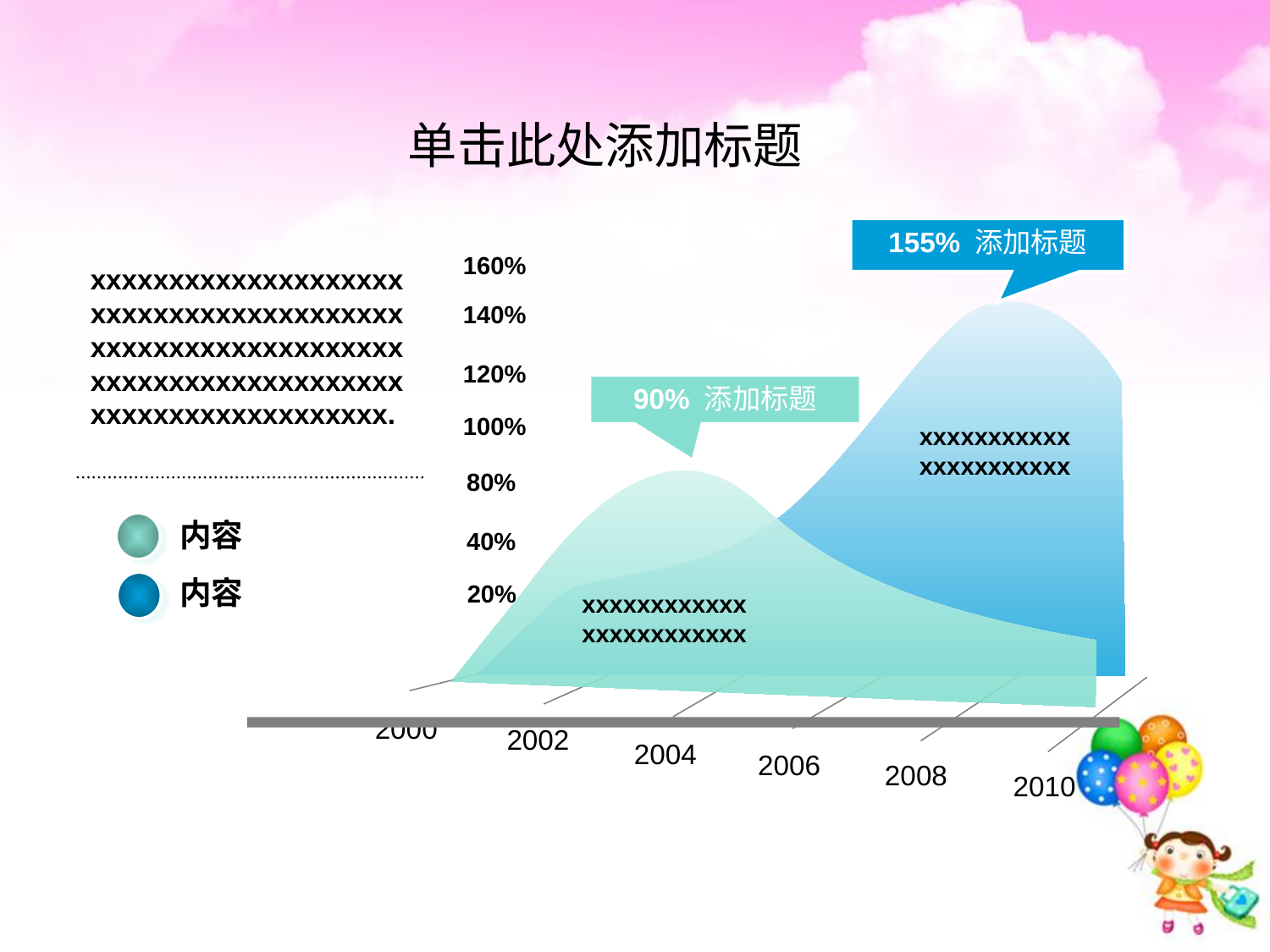

单击此处添加标题
155% 添加标题
160%
140%
120%
100%
80%
40%
20%
xxxxxxxxxxxxxxxxxxxxxxxxxxxxxxxxxxxxxxxxxxxxxxxxxxxxxxxxxxxxxxxxxxxxxxxxxxxxxxxxxxxxxxxxxxxxxxxxxxx.

90% 添加标题
 xxxxxxxxxxxxxxxxxxxxxx

内容

 xxxxxxxxxxxxxxxxxxxxxxxx
内容

2000
2002
2004
2006
2008
2010